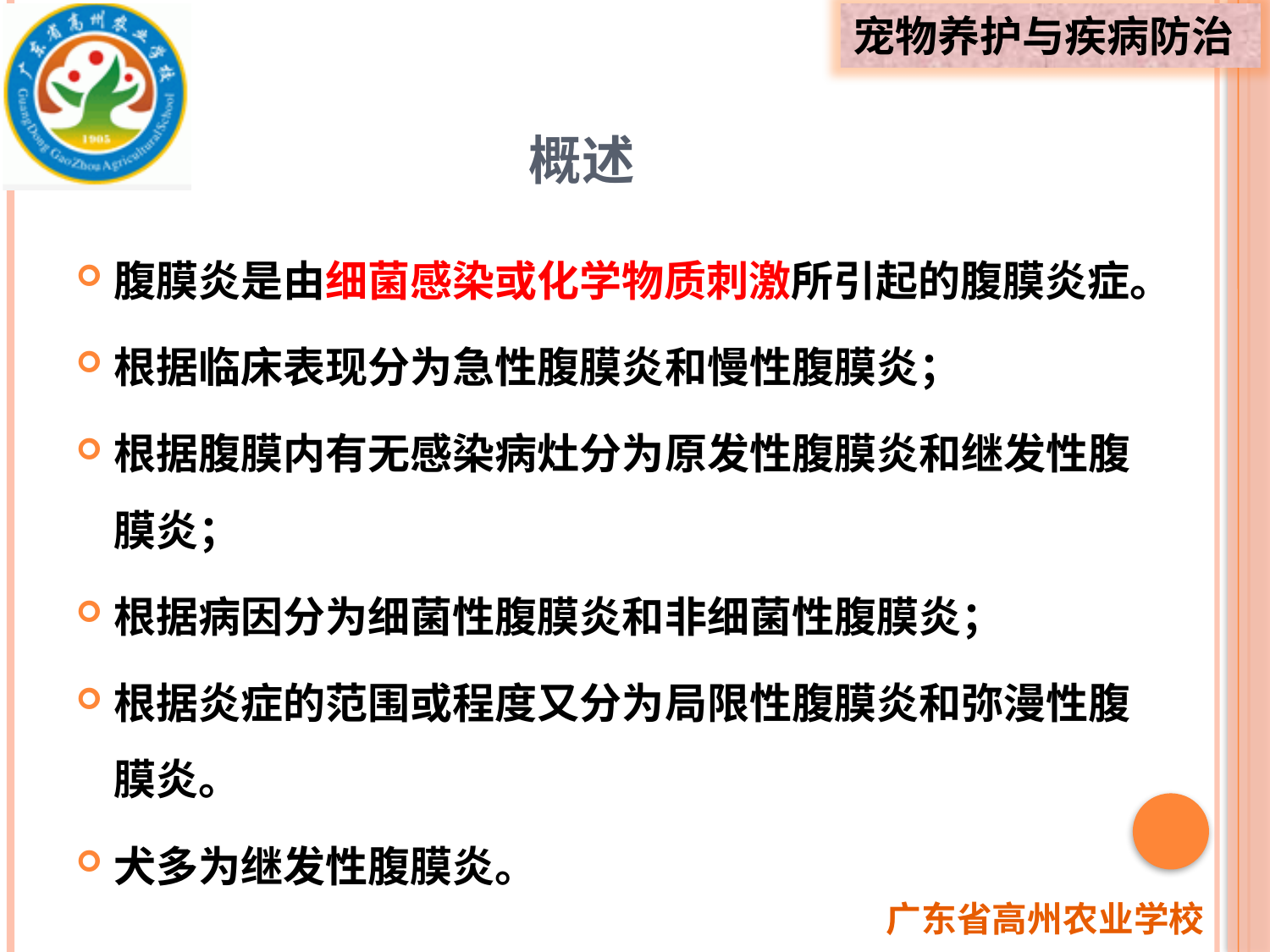

# 概述
腹膜炎是由细菌感染或化学物质刺激所引起的腹膜炎症。
根据临床表现分为急性腹膜炎和慢性腹膜炎；
根据腹膜内有无感染病灶分为原发性腹膜炎和继发性腹膜炎；
根据病因分为细菌性腹膜炎和非细菌性腹膜炎；
根据炎症的范围或程度又分为局限性腹膜炎和弥漫性腹膜炎。
犬多为继发性腹膜炎。